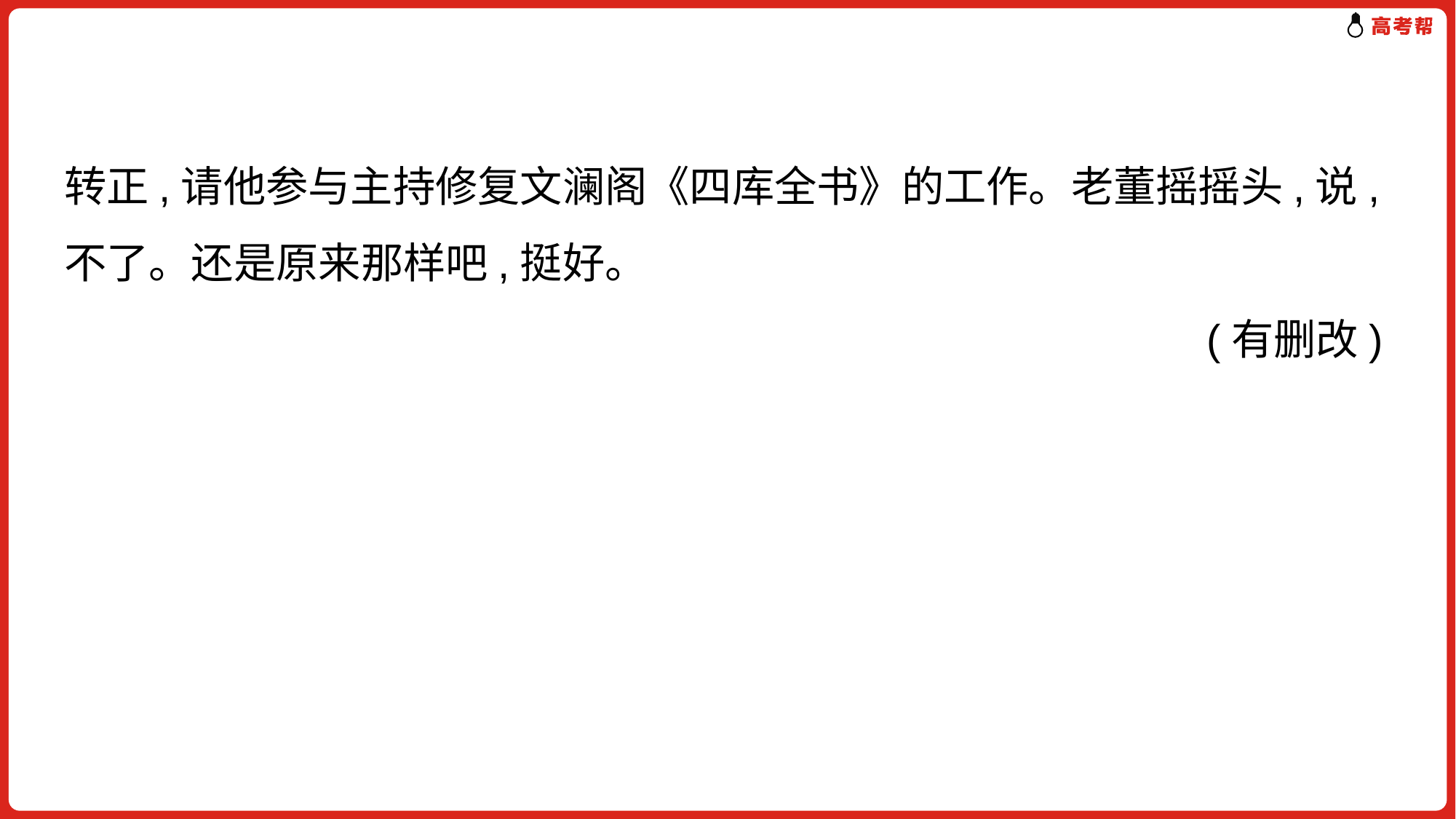

转正,请他参与主持修复文澜阁《四库全书》的工作。老董摇摇头,说,不了。还是原来那样吧,挺好。
(有删改)